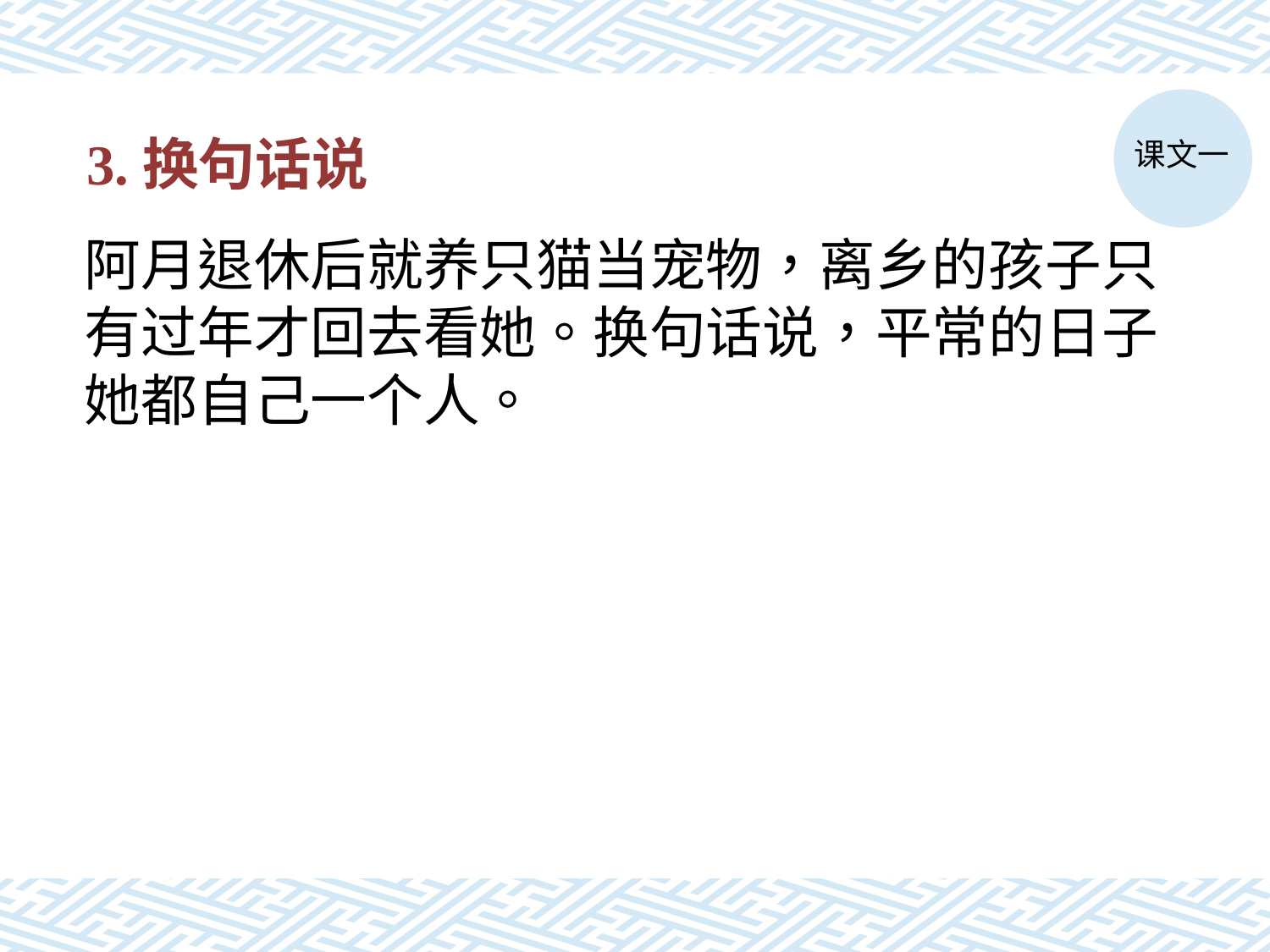

课文一
# 3.换句话说
阿月退休后就养只猫当宠物，离乡的孩子只有过年才回去看她。换句话说，平常的日子她都自己一个人。